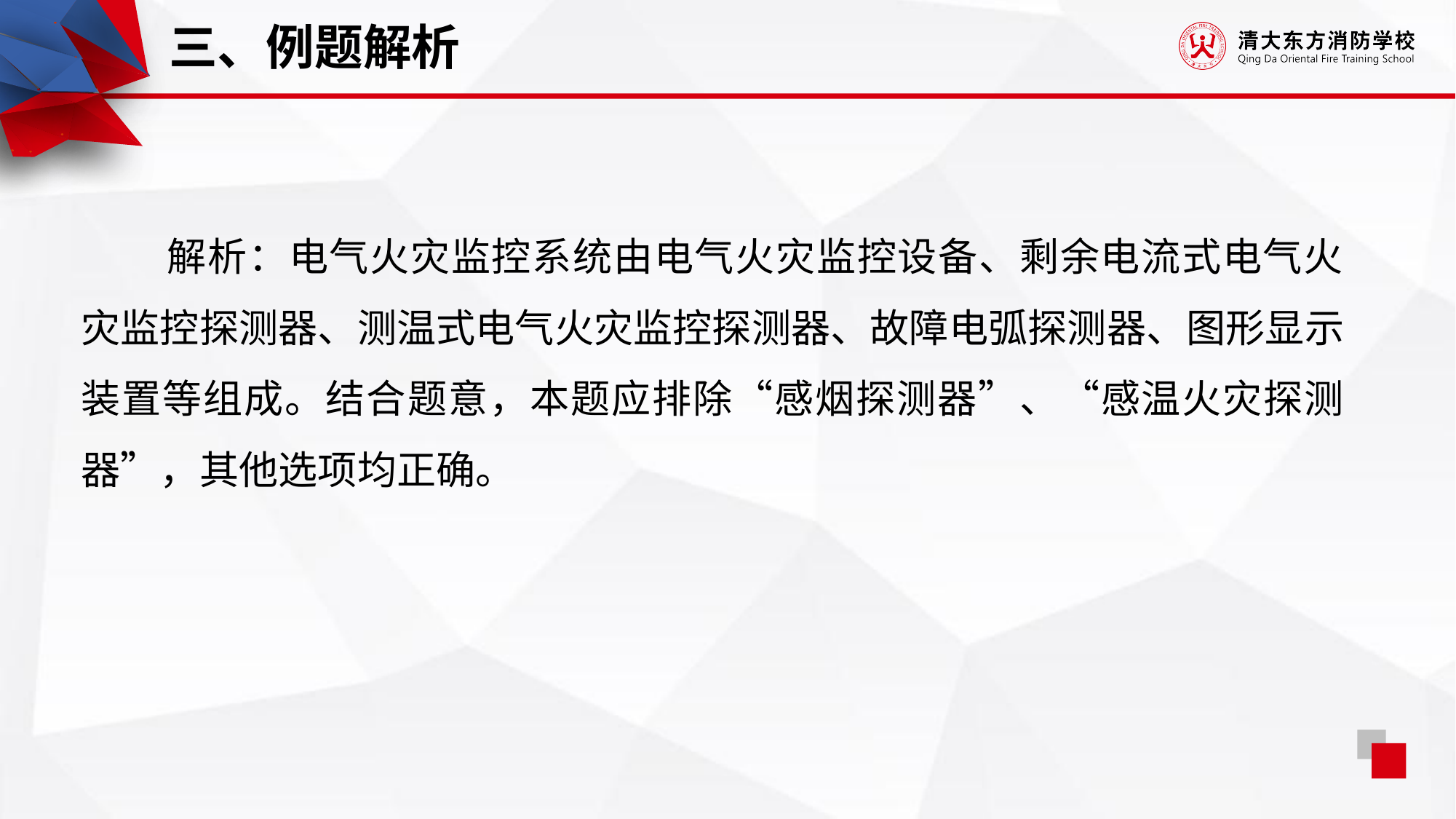

三、例题解析

解析：电气火灾监控系统由电气火灾监控设备、剩余电流式电气火灾监控探测器、测温式电气火灾监控探测器、故障电弧探测器、图形显示装置等组成。结合题意，本题应排除“感烟探测器”、“感温火灾探测器”，其他选项均正确。